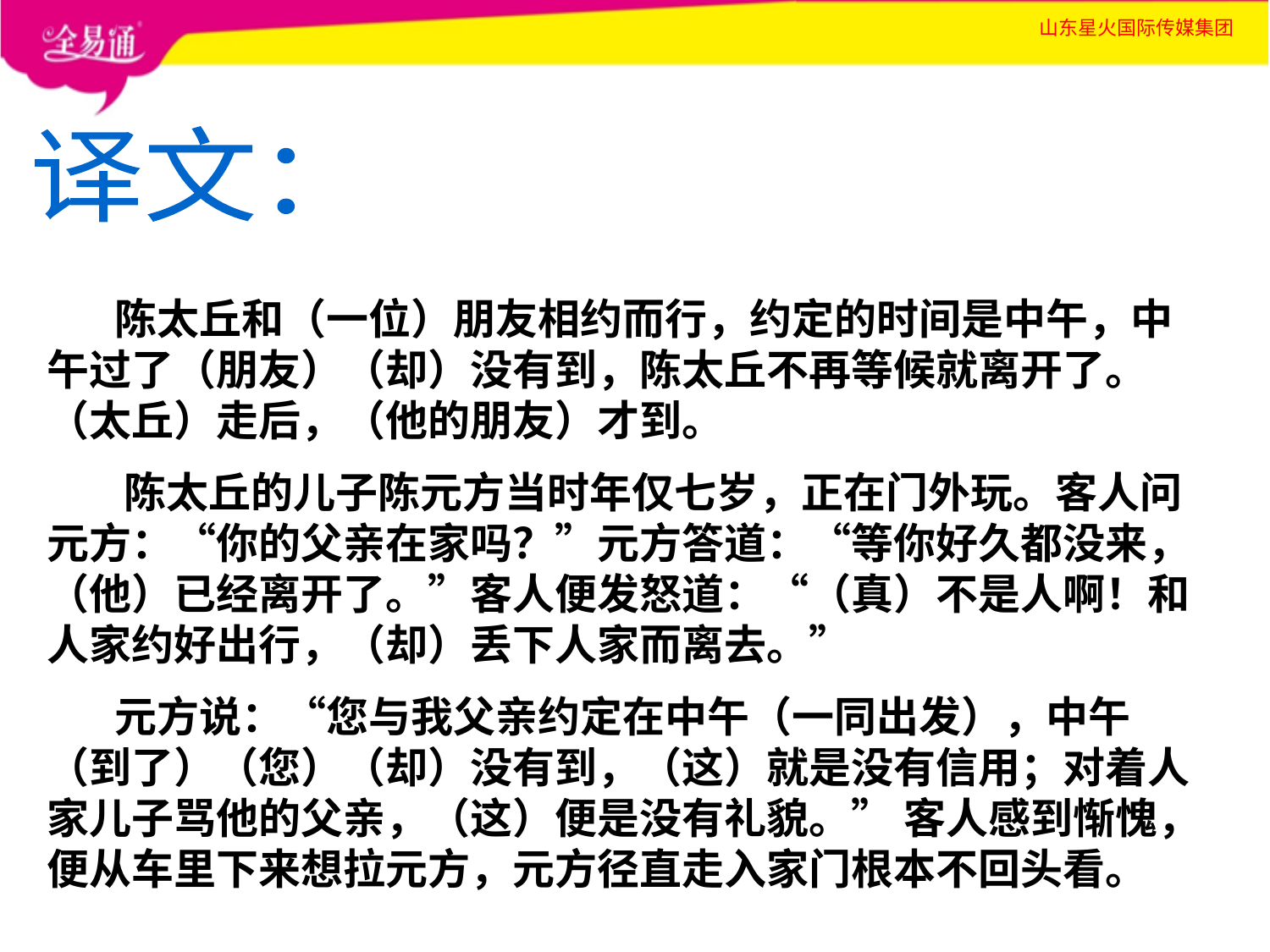

译文：
      陈太丘和（一位）朋友相约而行，约定的时间是中午，中午过了（朋友）（却）没有到，陈太丘不再等候就离开了。（太丘）走后，（他的朋友）才到。
       陈太丘的儿子陈元方当时年仅七岁，正在门外玩。客人问元方：“你的父亲在家吗？”元方答道：“等你好久都没来，（他）已经离开了。”客人便发怒道：“（真）不是人啊！和人家约好出行，（却）丢下人家而离去。”
      元方说：“您与我父亲约定在中午（一同出发），中午（到了）（您）（却）没有到，（这）就是没有信用；对着人家儿子骂他的父亲，（这）便是没有礼貌。” 客人感到惭愧，便从车里下来想拉元方，元方径直走入家门根本不回头看。